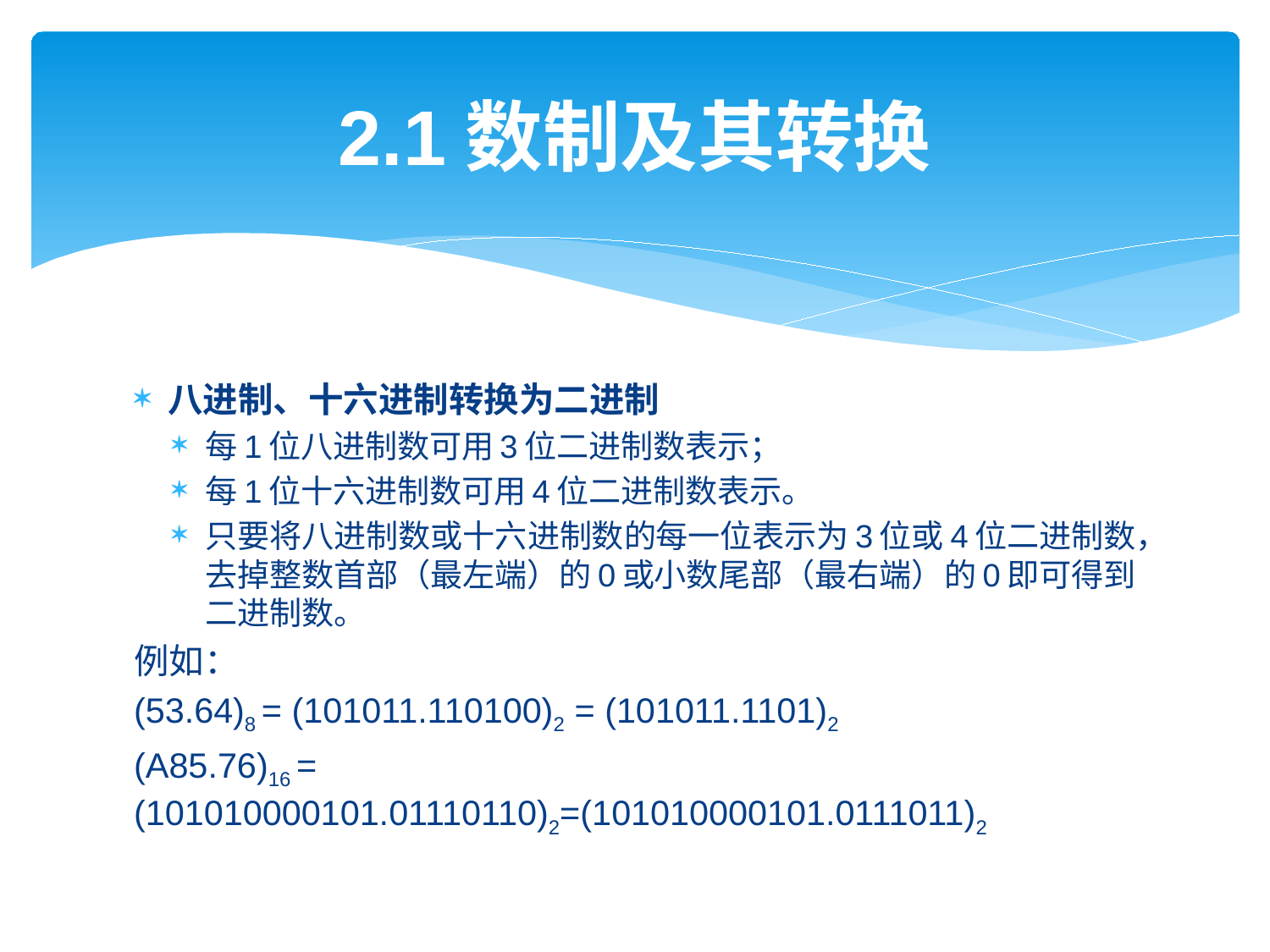

# 2.1数制及其转换
八进制、十六进制转换为二进制
每1位八进制数可用3位二进制数表示；
每1位十六进制数可用4位二进制数表示。
只要将八进制数或十六进制数的每一位表示为3位或4位二进制数，去掉整数首部（最左端）的0或小数尾部（最右端）的0即可得到二进制数。
例如：
(53.64)8 = (101011.110100)2 = (101011.1101)2
(A85.76)16 = (101010000101.01110110)2=(101010000101.0111011)2